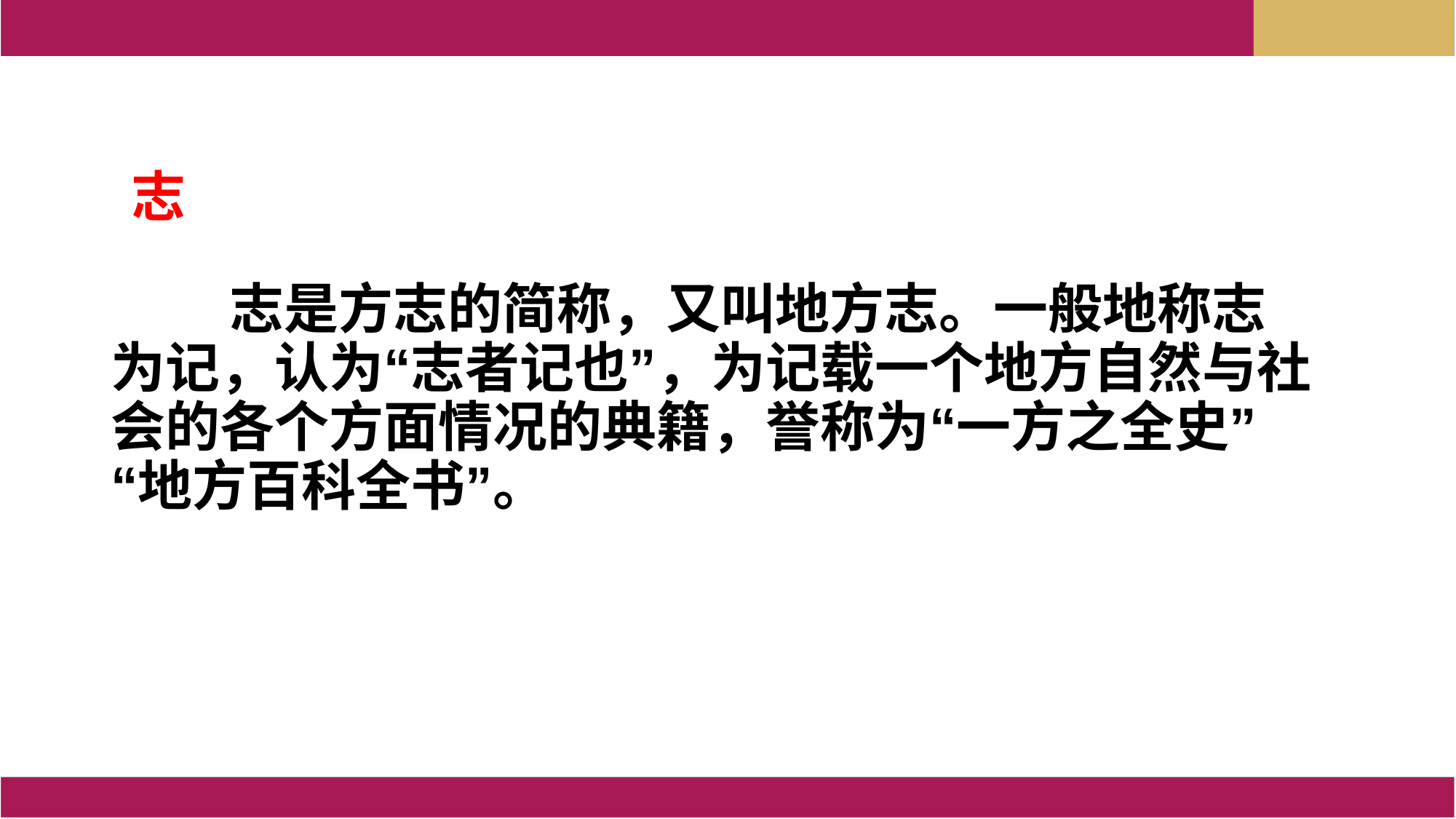

志
       志是方志的简称，又叫地方志。一般地称志为记，认为“志者记也”，为记载一个地方自然与社会的各个方面情况的典籍，誉称为“一方之全史”“地方百科全书”。